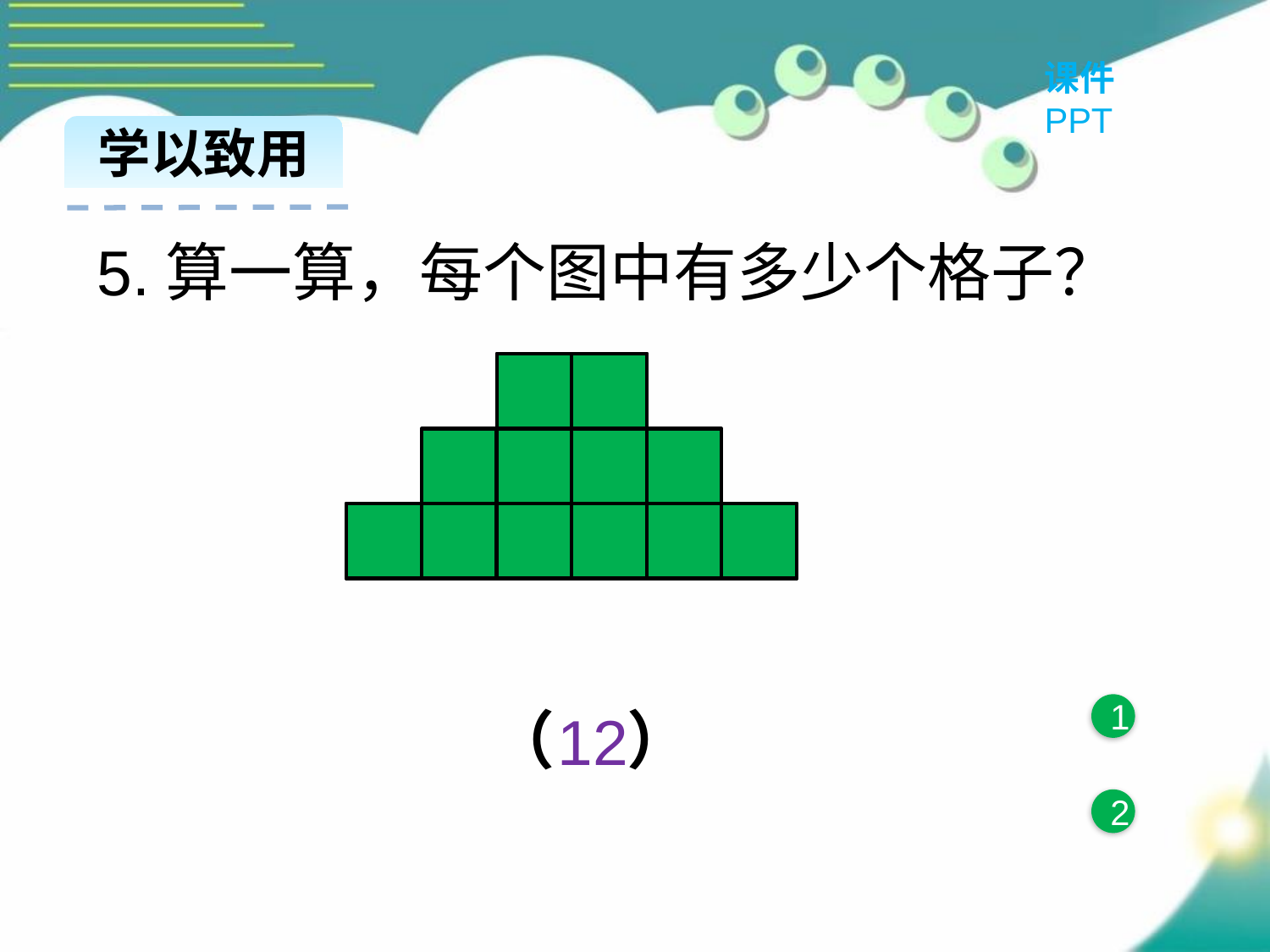

课件PPT
学以致用

5.算一算，每个图中有多少个格子？

（     ）
1
12
2